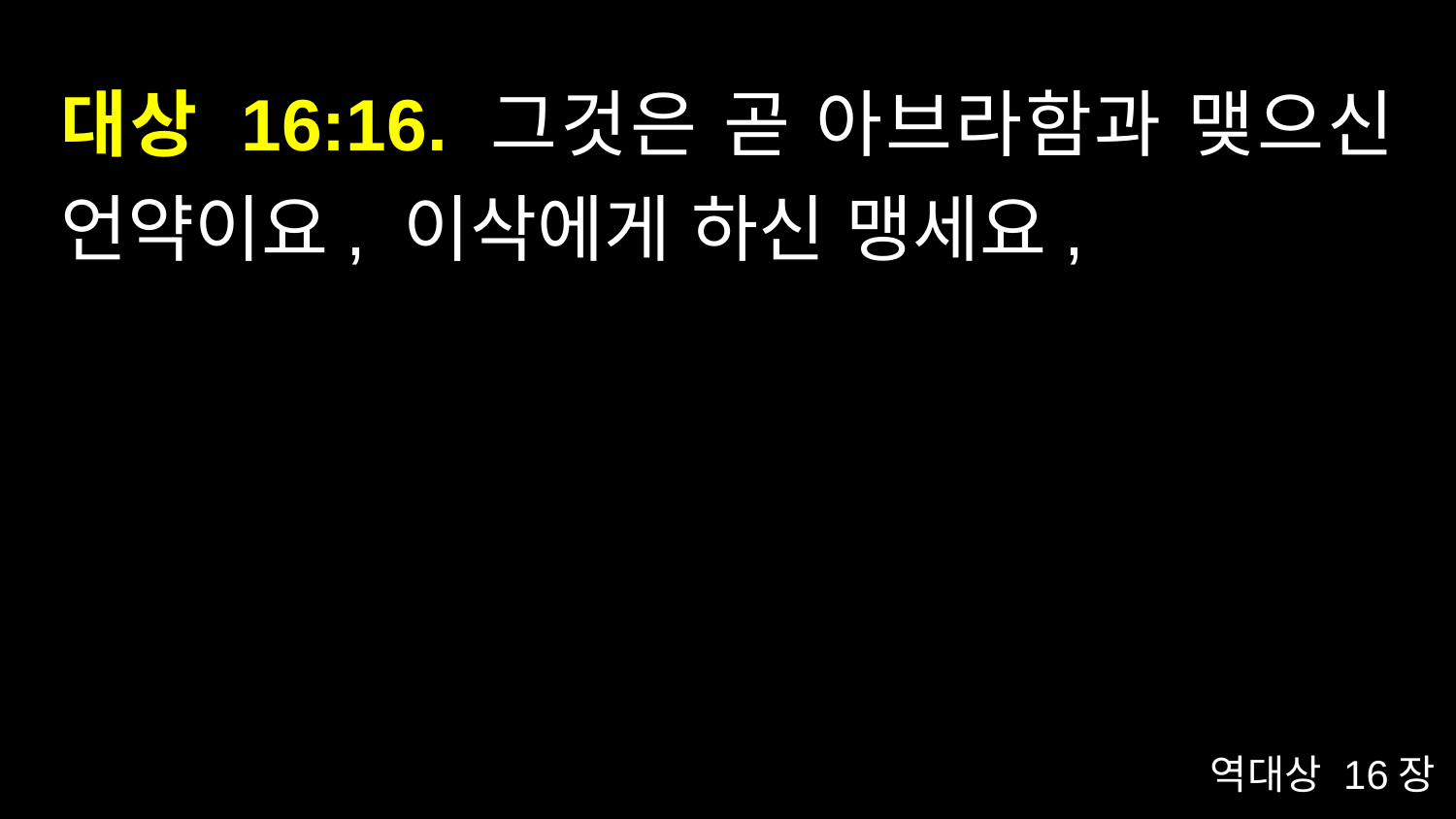

# 대상 16:16. 그것은 곧 아브라함과 맺으신 언약이요, 이삭에게 하신 맹세요,
역대상 16장